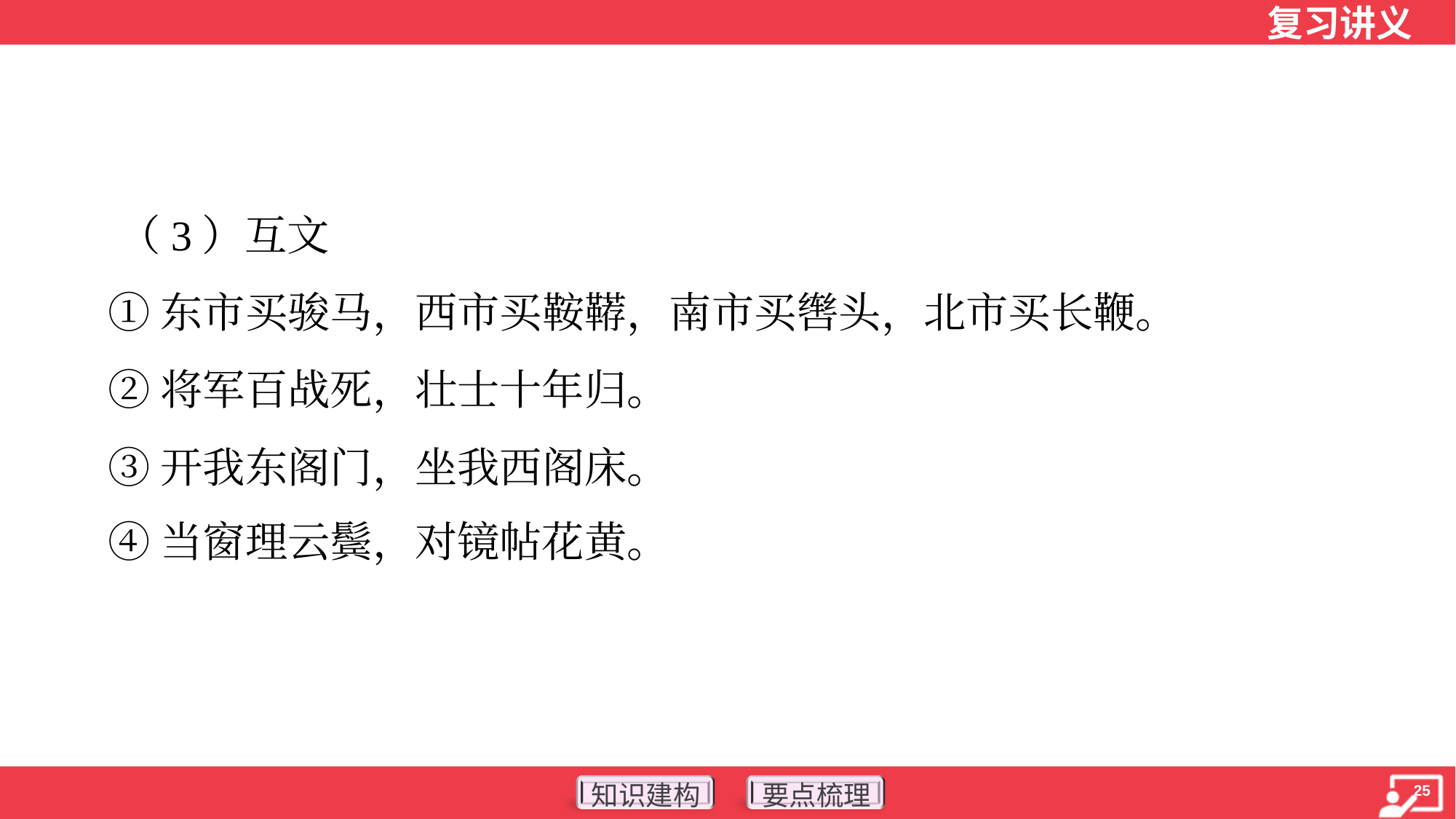

（3）互文
    ①东市买骏马，西市买鞍鞯，南市买辔头，北市买长鞭。
    ②将军百战死，壮士十年归。
    ③开我东阁门，坐我西阁床。
    ④当窗理云鬓，对镜帖花黄。